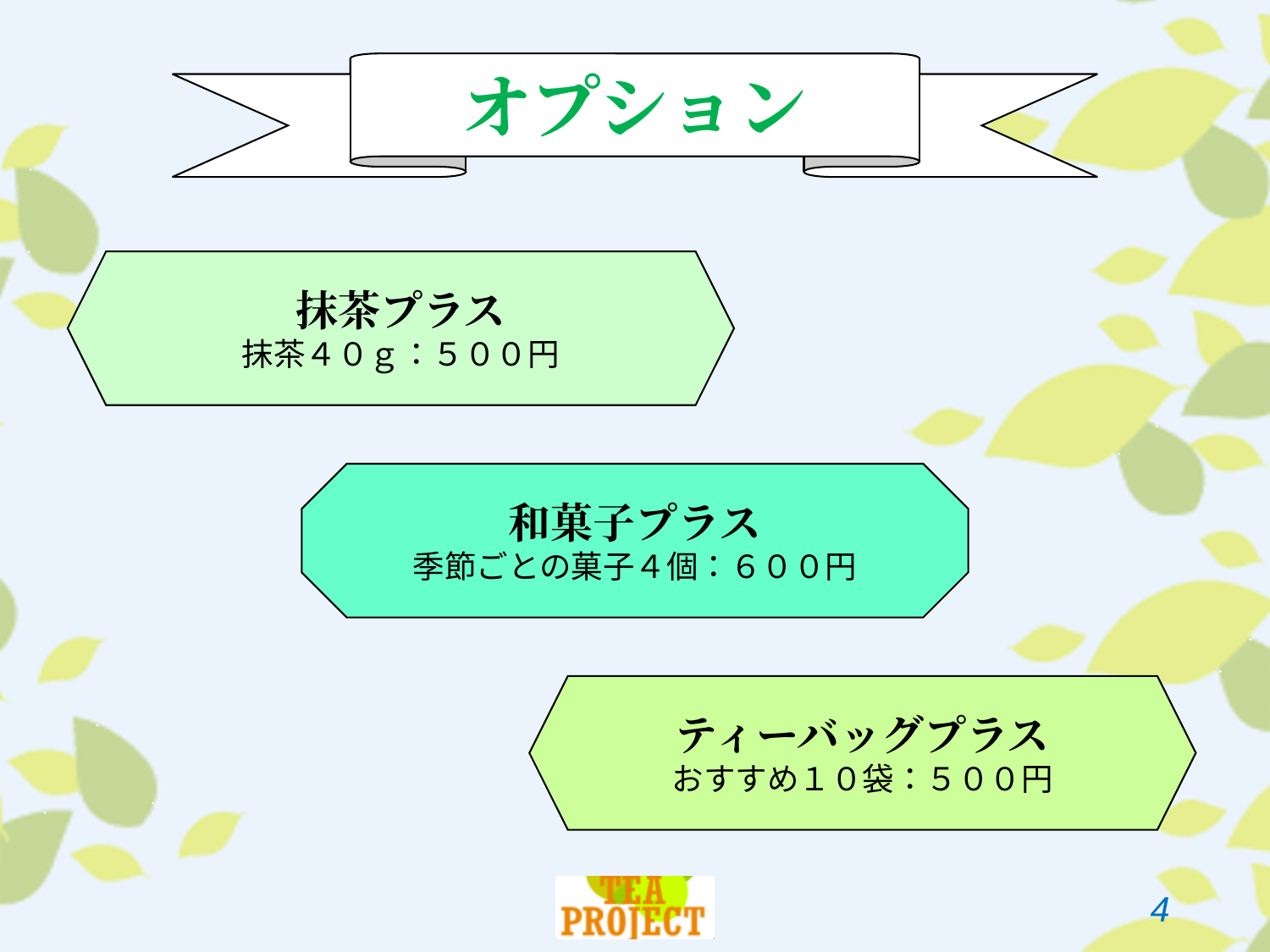

オプション
抹茶プラス
抹茶４０ｇ：５００円
和菓子プラス
季節ごとの菓子４個：６００円
ティーバッグプラス
おすすめ１０袋：５００円
4